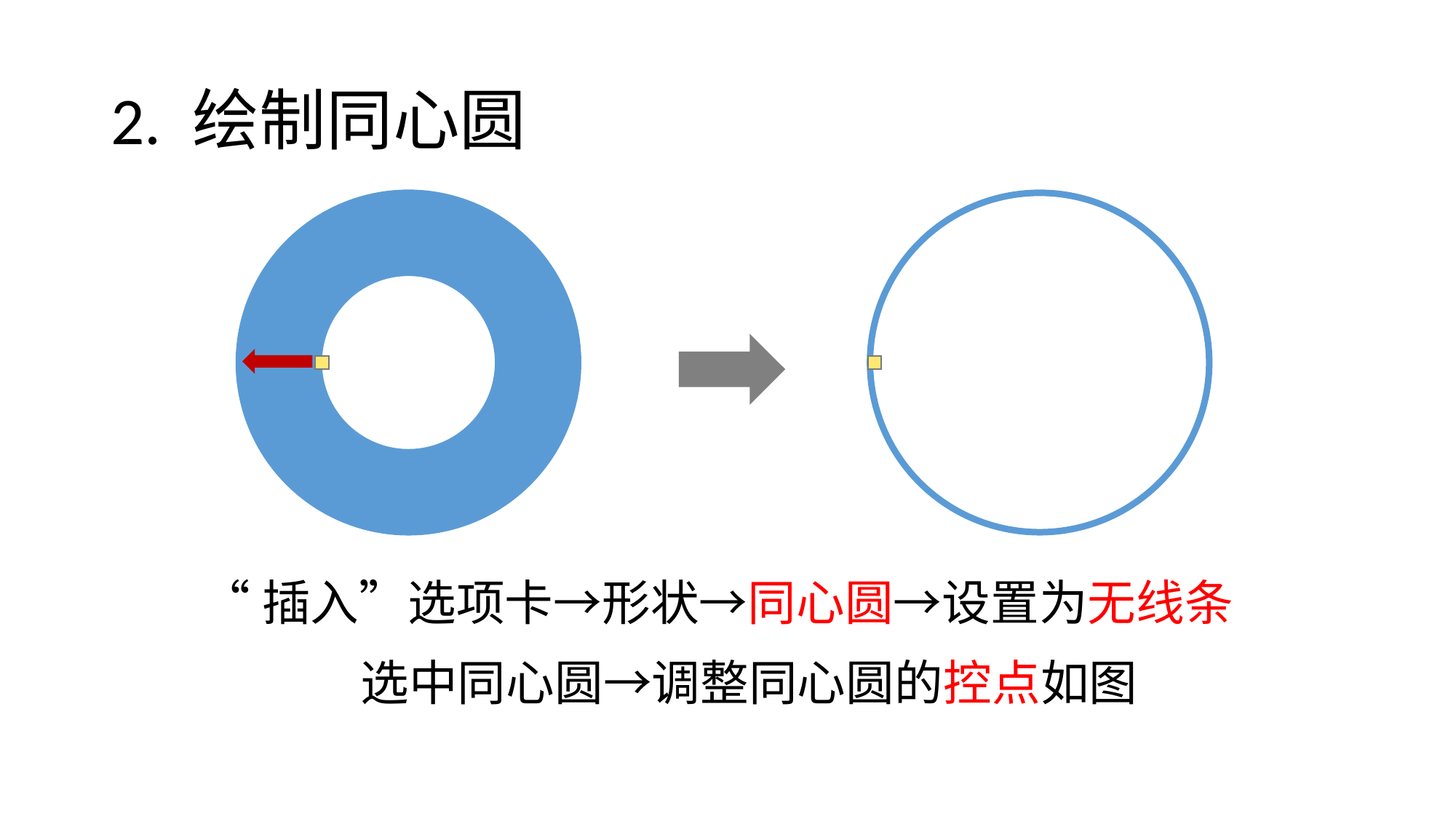

# 2. 绘制同心圆

“插入”选项卡→形状→同心圆→设置为无线条
选中同心圆→调整同心圆的控点如图